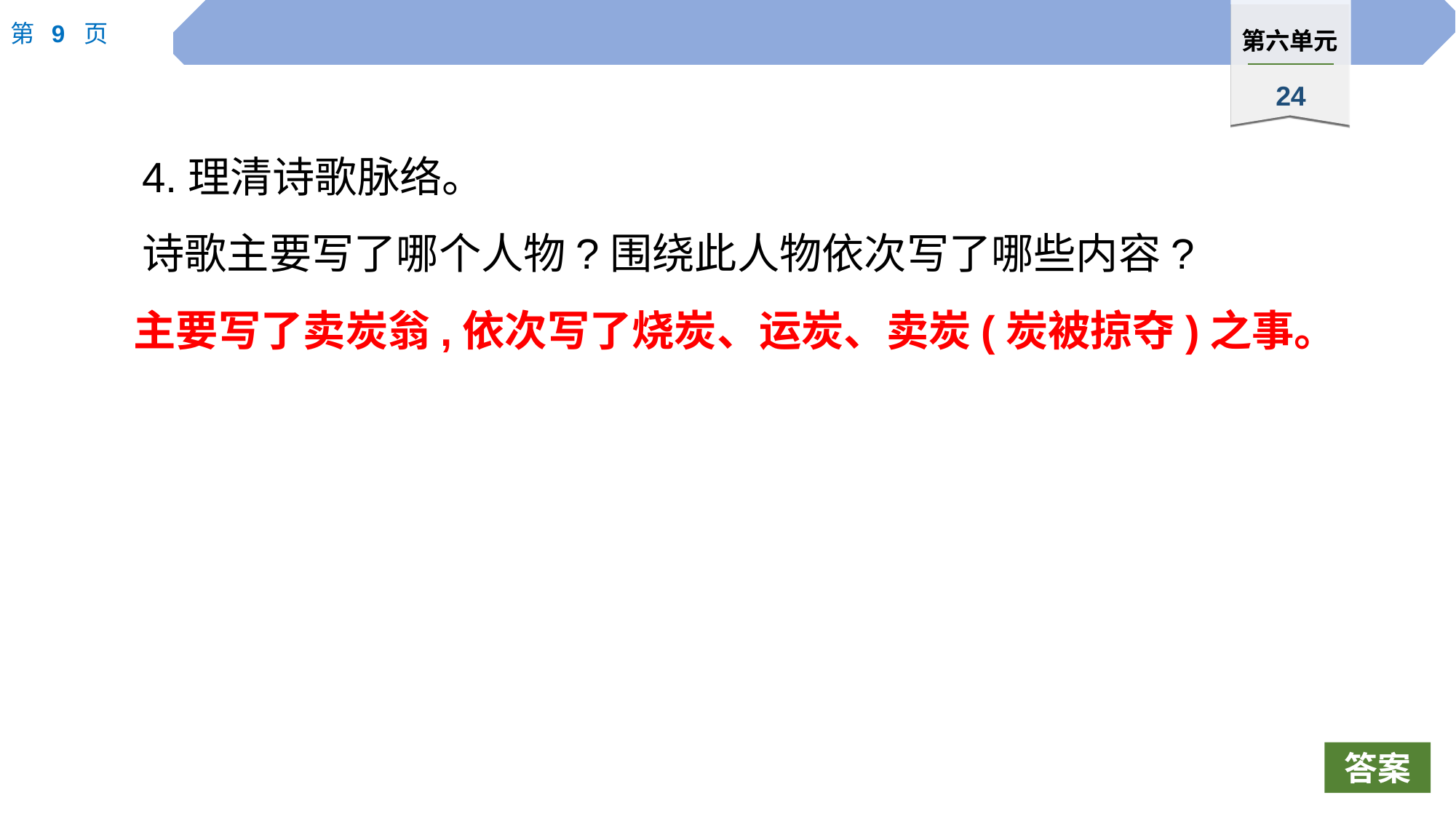

4.理清诗歌脉络。
诗歌主要写了哪个人物?围绕此人物依次写了哪些内容?
主要写了卖炭翁,依次写了烧炭、运炭、卖炭(炭被掠夺)之事。
答案